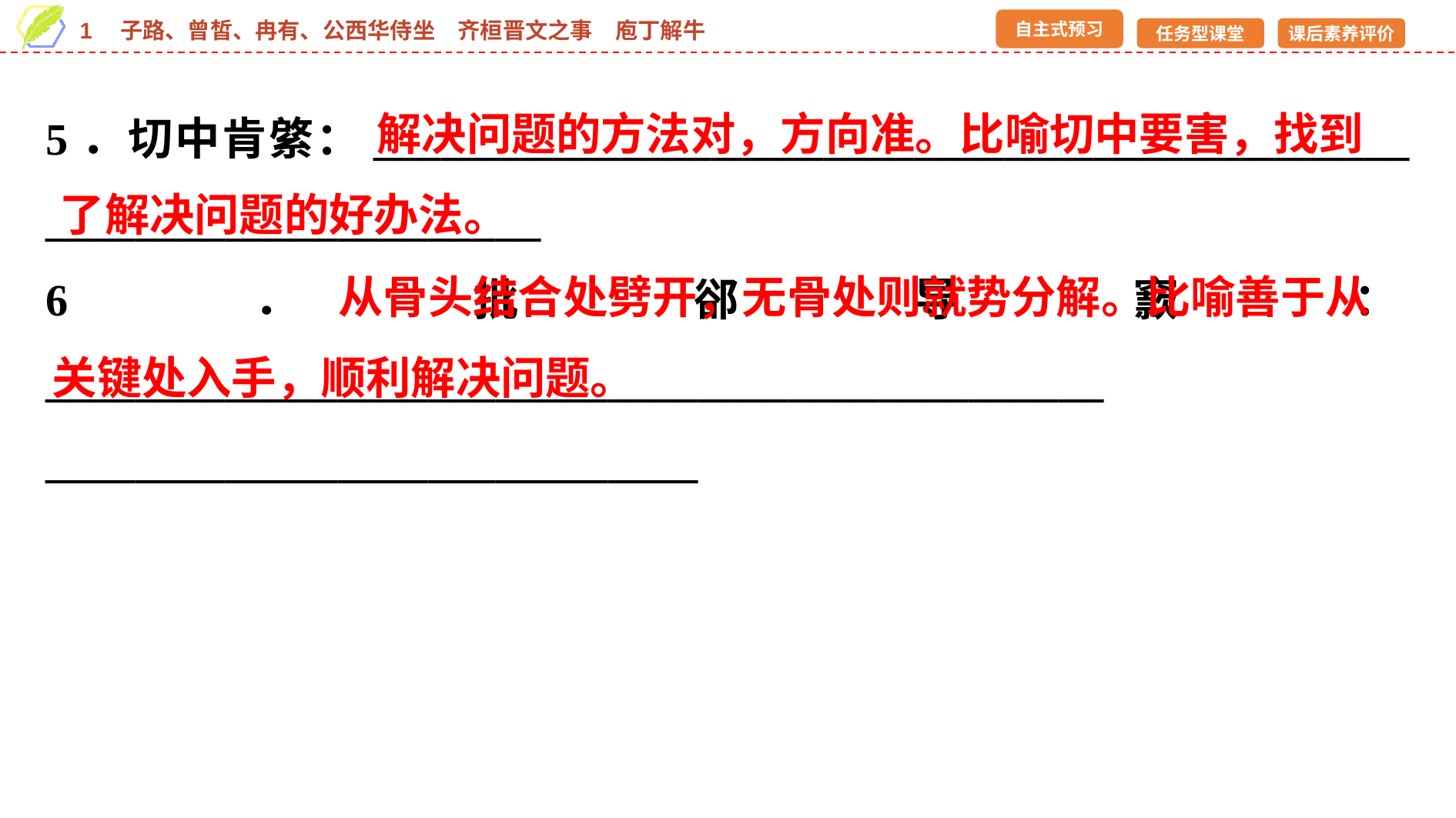

解决问题的方法对，方向准。比喻切中要害，找到了解决问题的好办法。
5．切中肯綮：______________________________________________ ______________________
6．批郤导窾：_______________________________________________ _____________________________
                           从骨头结合处劈开，无骨处则就势分解。比喻善于从关键处入手，顺利解决问题。